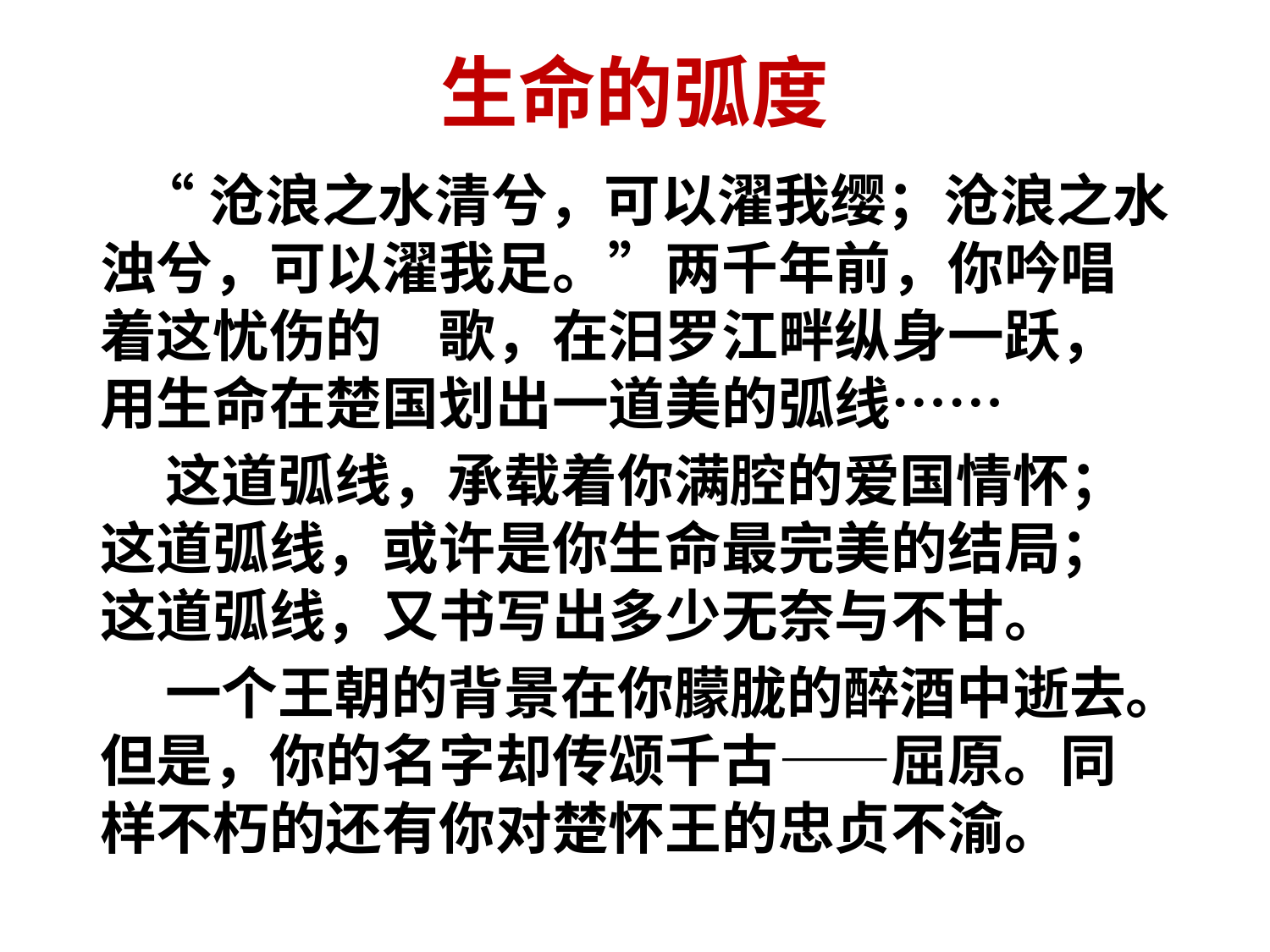

# 生命的弧度
   “沧浪之水清兮，可以濯我缨；沧浪之水浊兮，可以濯我足。”两千年前，你吟唱着这忧伤的　歌，在汨罗江畔纵身一跃，用生命在楚国划出一道美的弧线……
    这道弧线，承载着你满腔的爱国情怀；这道弧线，或许是你生命最完美的结局；这道弧线，又书写出多少无奈与不甘。
    一个王朝的背景在你朦胧的醉酒中逝去。但是，你的名字却传颂千古——屈原。同样不朽的还有你对楚怀王的忠贞不渝。